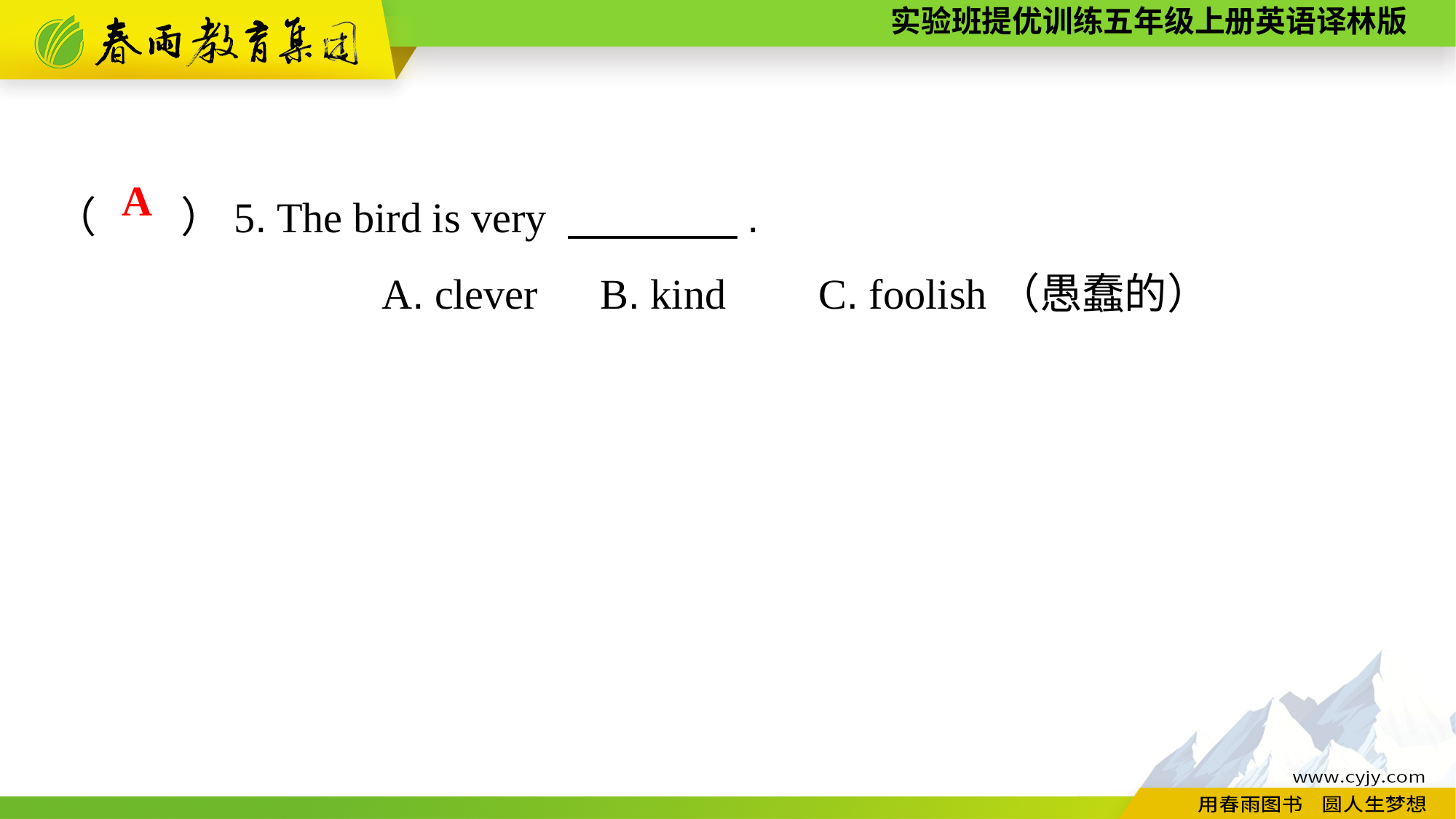

（　　）5. The bird is very 　　　　.
			A. clever	B. kind	C. foolish（愚蠢的）
A